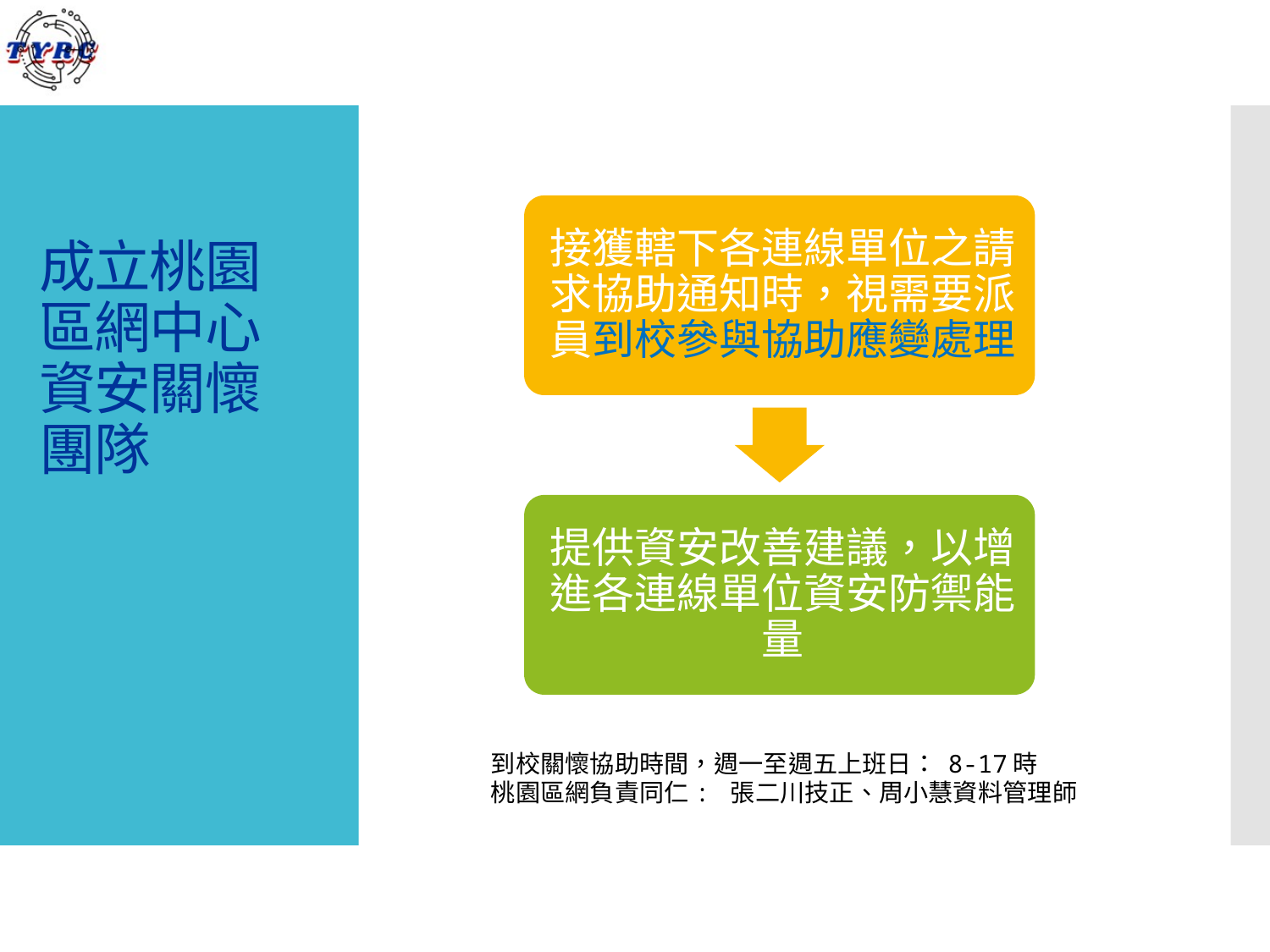

# 成立桃園區網中心資安關懷團隊
接獲轄下各連線單位之請求協助通知時，視需要派員到校參與協助應變處理

提供資安改善建議，以增進各連線單位資安防禦能量
到校關懷協助時間，週一至週五上班日： 8-17時
桃園區網負責同仁: 張二川技正、周小慧資料管理師